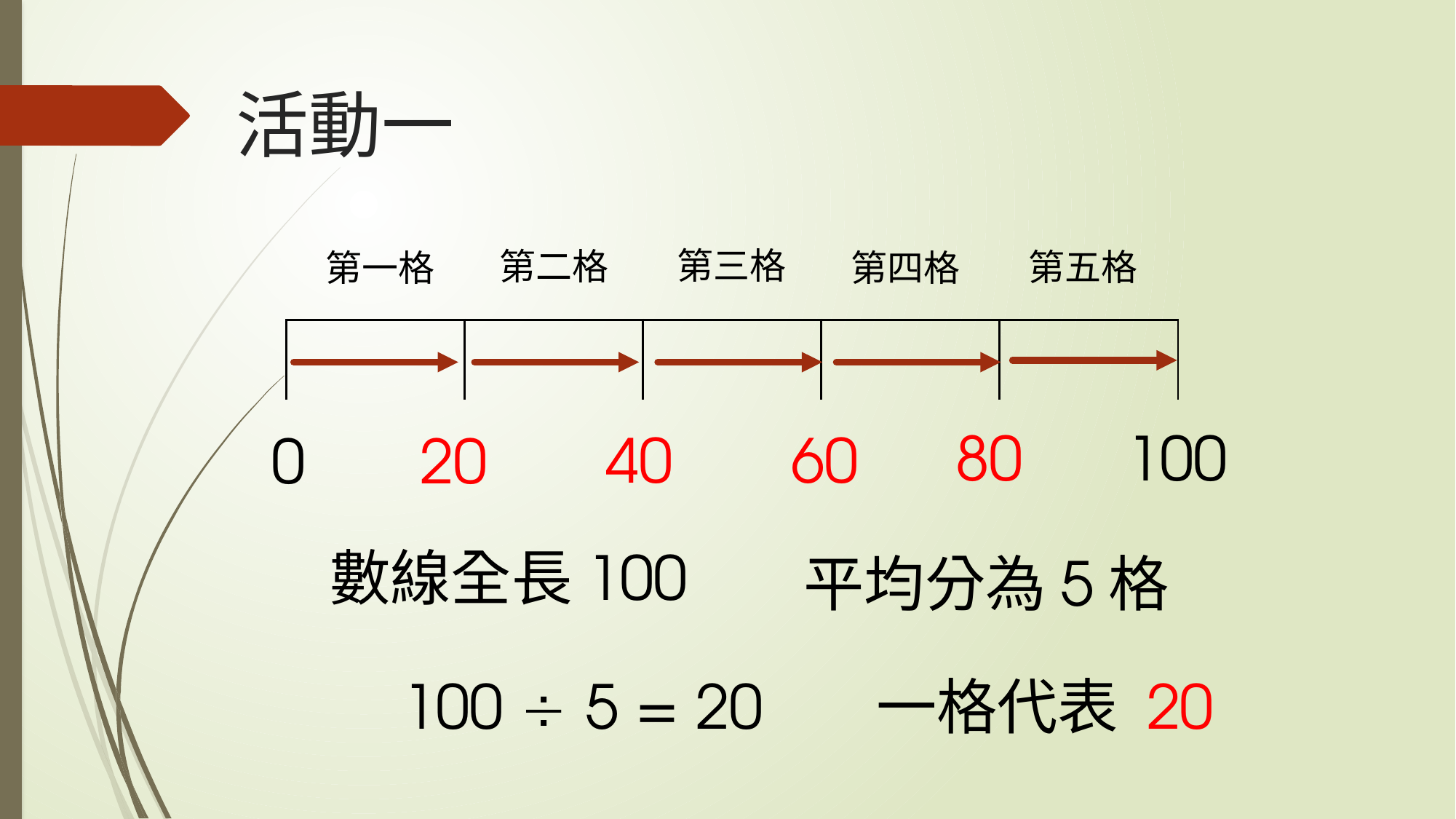

# 活動一
第三格
第二格
第五格
第一格
第四格
|  |  |  |  |  |  |  |  |  |  |
| --- | --- | --- | --- | --- | --- | --- | --- | --- | --- |
|  |  |  |  |  |  |  |  |  |  |
80
100
40
60
0
20
數線全長100
平均分為5格
100 ÷ 5 = 20
一格代表 20